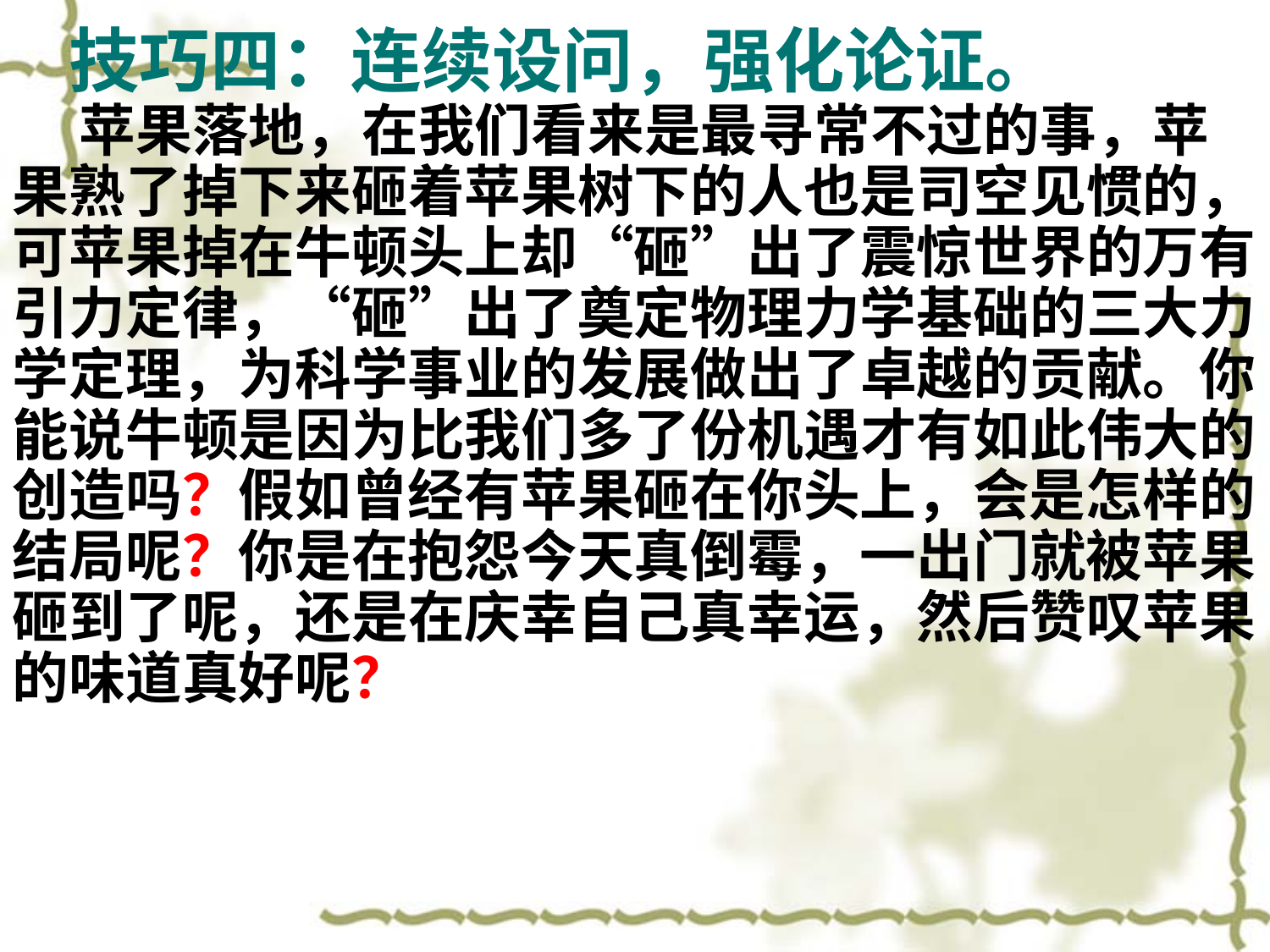

技巧四：连续设问，强化论证。
     苹果落地，在我们看来是最寻常不过的事，苹果熟了掉下来砸着苹果树下的人也是司空见惯的，可苹果掉在牛顿头上却“砸”出了震惊世界的万有引力定律，“砸”出了奠定物理力学基础的三大力学定理，为科学事业的发展做出了卓越的贡献。你能说牛顿是因为比我们多了份机遇才有如此伟大的创造吗？假如曾经有苹果砸在你头上，会是怎样的结局呢？你是在抱怨今天真倒霉，一出门就被苹果砸到了呢，还是在庆幸自己真幸运，然后赞叹苹果的味道真好呢？